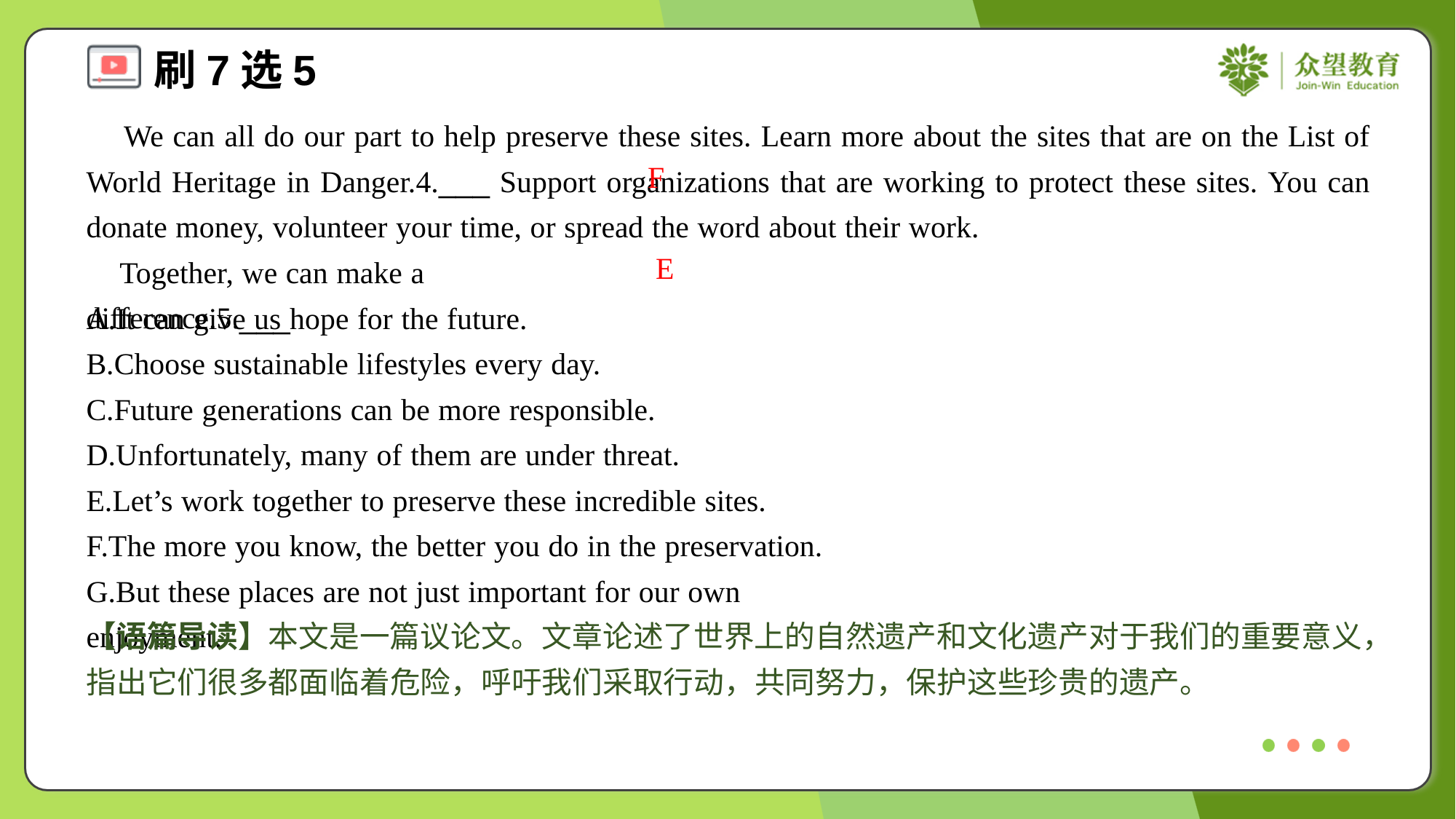

We can all do our part to help preserve these sites. Learn more about the sites that are on the List of World Heritage in Danger.4.___ Support organizations that are working to protect these sites. You can donate money, volunteer your time, or spread the word about their work.
    Together, we can make a difference.5.___#5
F
E
A.It can give us hope for the future.
B.Choose sustainable lifestyles every day.
C.Future generations can be more responsible.
D.Unfortunately, many of them are under threat.
E.Let’s work together to preserve these incredible sites.
F.The more you know, the better you do in the preservation.
G.But these places are not just important for our own enjoyment.#7
【语篇导读】本文是一篇议论文。文章论述了世界上的自然遗产和文化遗产对于我们的重要意义，指出它们很多都面临着危险，呼吁我们采取行动，共同努力，保护这些珍贵的遗产。